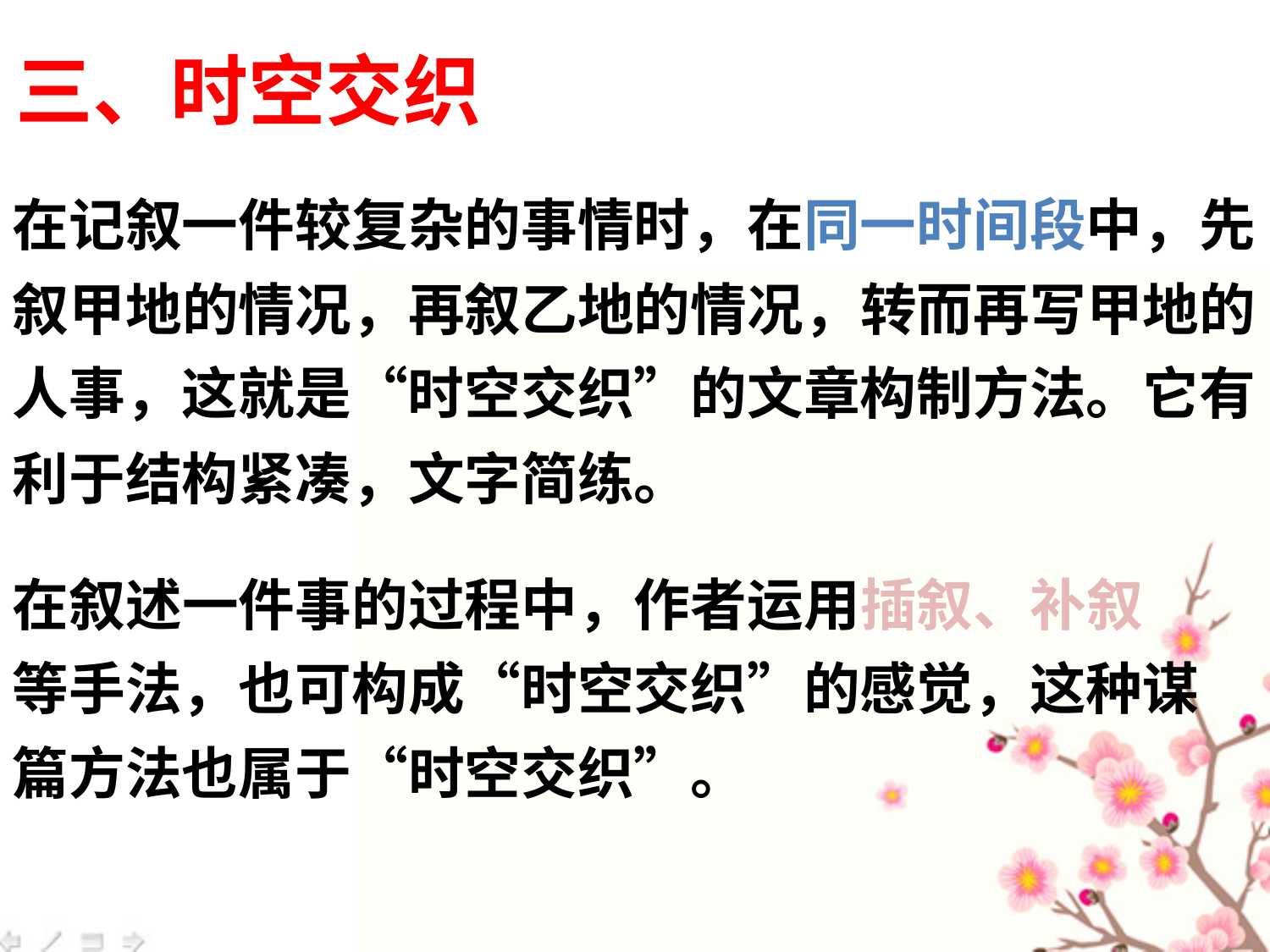

三、时空交织
在记叙一件较复杂的事情时，在同一时间段中，先叙甲地的情况，再叙乙地的情况，转而再写甲地的人事，这就是“时空交织”的文章构制方法。它有利于结构紧凑，文字简练。
在叙述一件事的过程中，作者运用插叙、补叙
等手法，也可构成“时空交织”的感觉，这种谋
篇方法也属于“时空交织”。